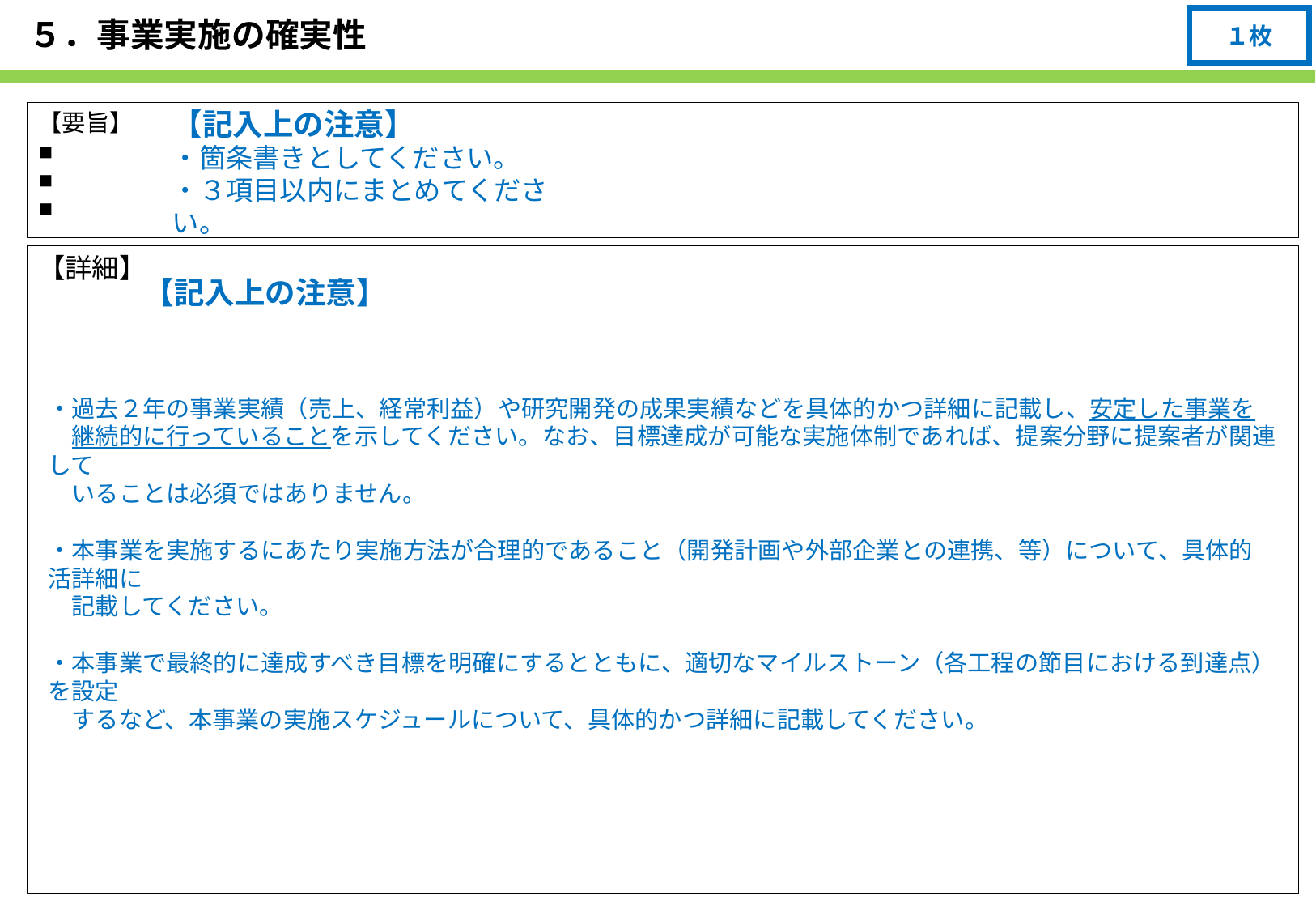

# ５．事業実施の確実性
１枚
【記入上の注意】
・箇条書きとしてください。
・３項目以内にまとめてください。
【要旨】
■
■
■

【詳細】
【記入上の注意】

・過去２年の事業実績（売上、経常利益）や研究開発の成果実績などを具体的かつ詳細に記載し、安定した事業を
　継続的に行っていることを示してください。なお、目標達成が可能な実施体制であれば、提案分野に提案者が関連して
　いることは必須ではありません。

・本事業を実施するにあたり実施方法が合理的であること（開発計画や外部企業との連携、等）について、具体的活詳細に
　記載してください。

・本事業で最終的に達成すべき目標を明確にするとともに、適切なマイルストーン（各工程の節目における到達点）を設定
　するなど、本事業の実施スケジュールについて、具体的かつ詳細に記載してください。